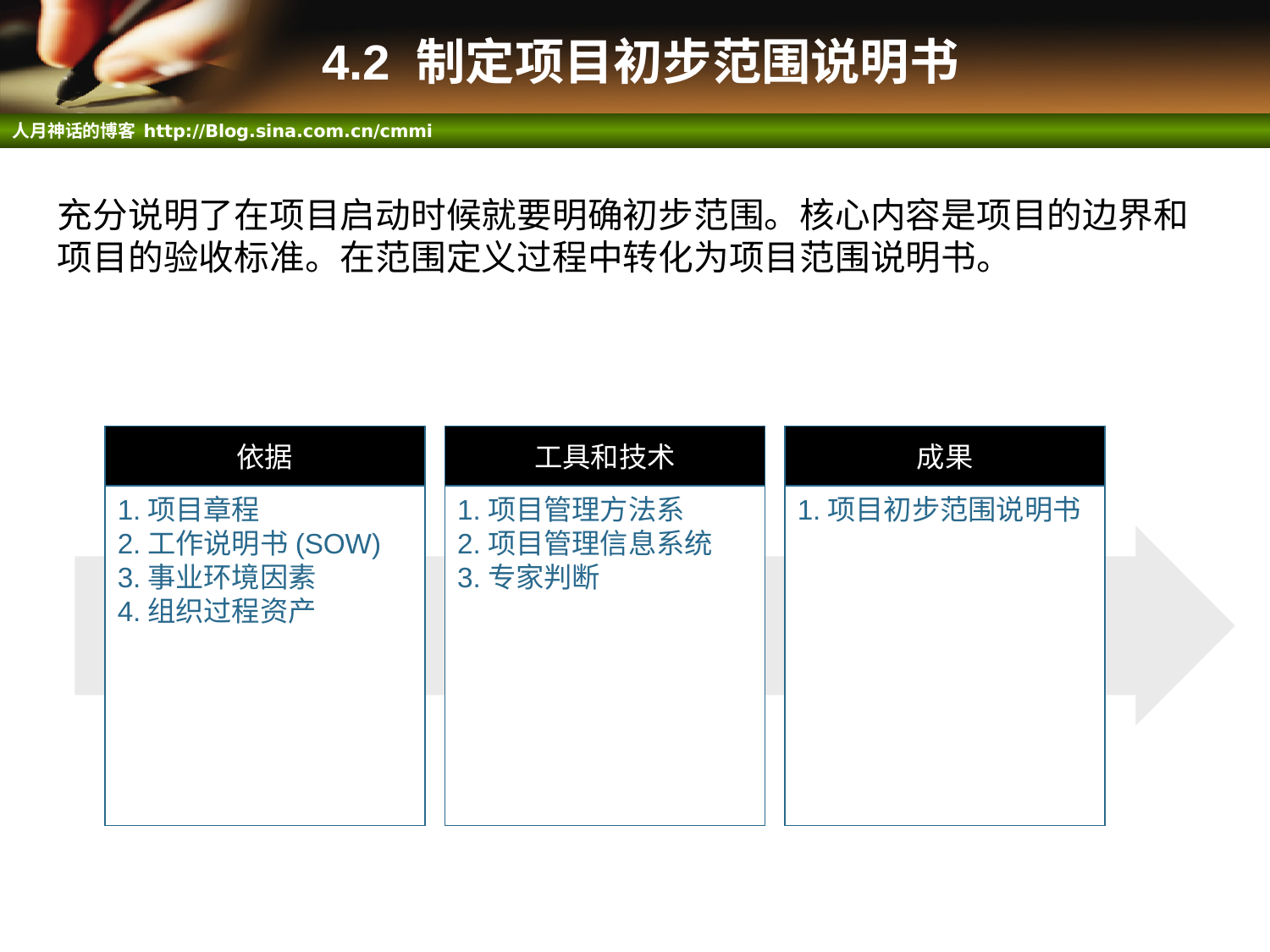

# 4.2 制定项目初步范围说明书
充分说明了在项目启动时候就要明确初步范围。核心内容是项目的边界和项目的验收标准。在范围定义过程中转化为项目范围说明书。
依据
工具和技术
成果
1.项目章程
2.工作说明书(SOW)
3.事业环境因素
4.组织过程资产
1.项目管理方法系
2.项目管理信息系统
3.专家判断
1.项目初步范围说明书